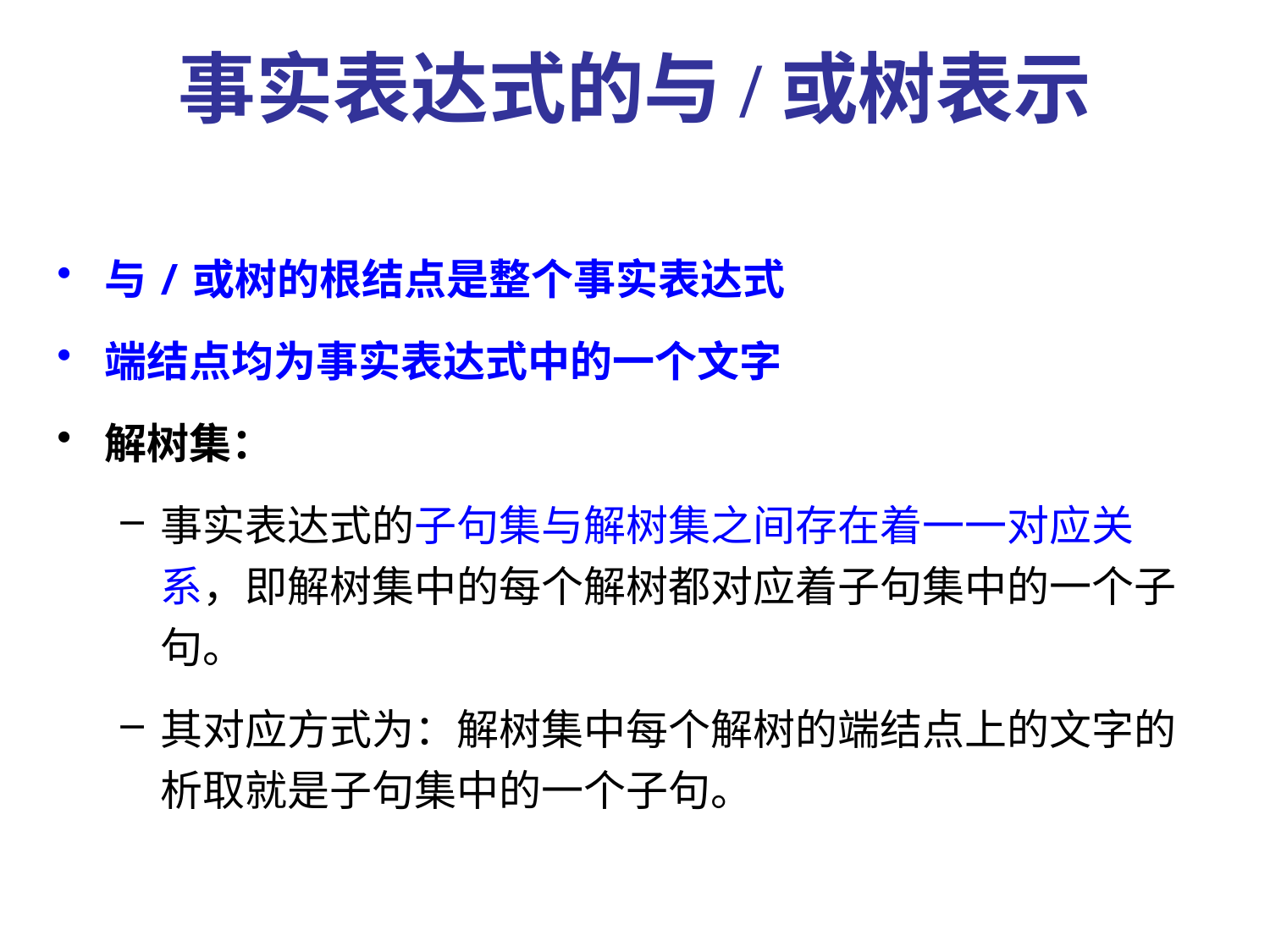

事实表达式的与/或树表示
与/或树的根结点是整个事实表达式
端结点均为事实表达式中的一个文字
解树集：
事实表达式的子句集与解树集之间存在着一一对应关系，即解树集中的每个解树都对应着子句集中的一个子句。
其对应方式为：解树集中每个解树的端结点上的文字的析取就是子句集中的一个子句。